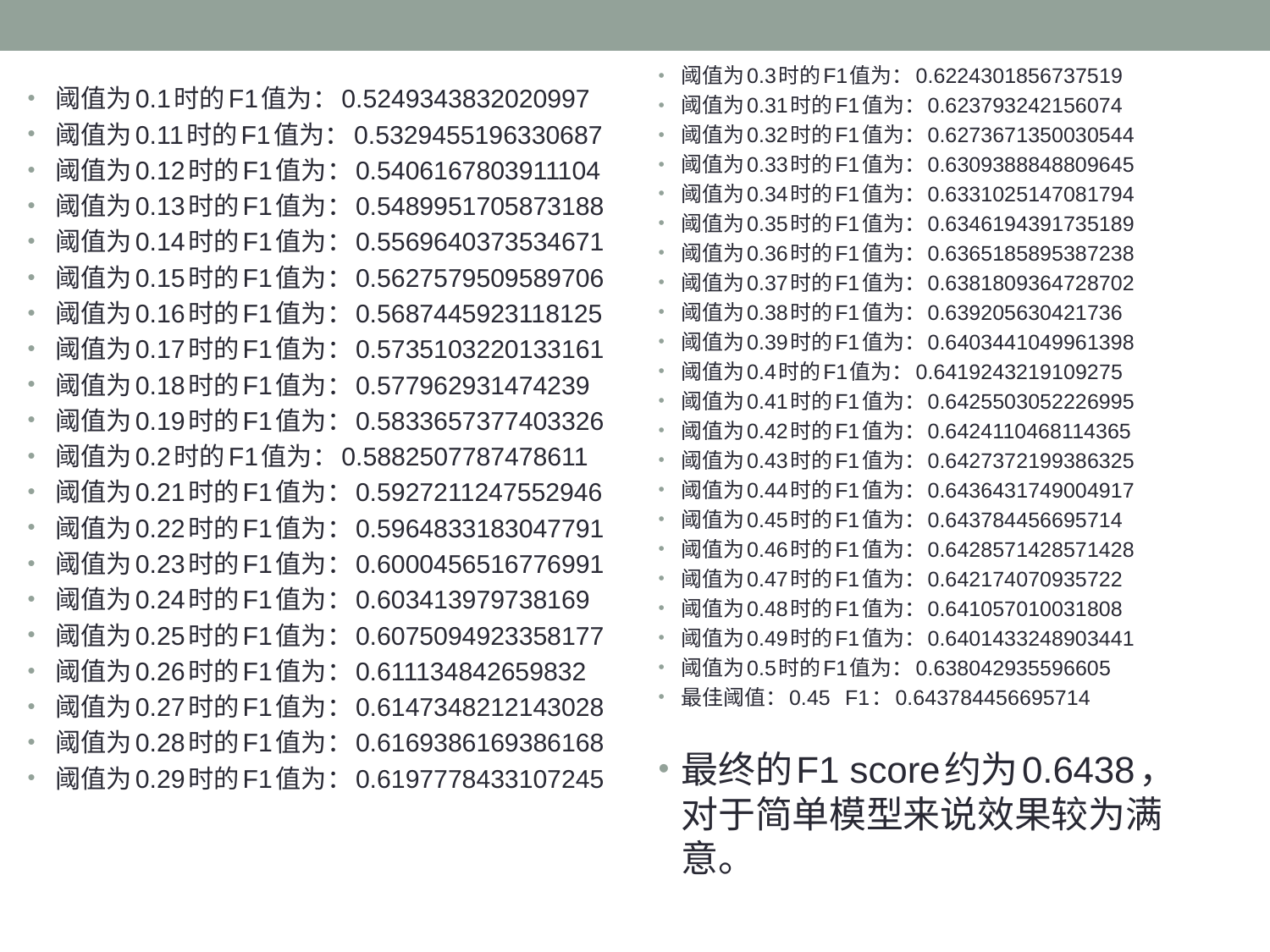

阈值为0.3时的F1值为：0.6224301856737519
阈值为0.31时的F1值为：0.623793242156074
阈值为0.32时的F1值为：0.6273671350030544
阈值为0.33时的F1值为：0.6309388848809645
阈值为0.34时的F1值为：0.6331025147081794
阈值为0.35时的F1值为：0.6346194391735189
阈值为0.36时的F1值为：0.6365185895387238
阈值为0.37时的F1值为：0.6381809364728702
阈值为0.38时的F1值为：0.639205630421736
阈值为0.39时的F1值为：0.6403441049961398
阈值为0.4时的F1值为：0.6419243219109275
阈值为0.41时的F1值为：0.6425503052226995
阈值为0.42时的F1值为：0.6424110468114365
阈值为0.43时的F1值为：0.6427372199386325
阈值为0.44时的F1值为：0.6436431749004917
阈值为0.45时的F1值为：0.643784456695714
阈值为0.46时的F1值为：0.6428571428571428
阈值为0.47时的F1值为：0.642174070935722
阈值为0.48时的F1值为：0.641057010031808
阈值为0.49时的F1值为：0.6401433248903441
阈值为0.5时的F1值为：0.638042935596605
最佳阈值：0.45	F1：0.643784456695714

最终的F1 score约为0.6438，对于简单模型来说效果较为满意。

阈值为0.1时的F1值为：0.5249343832020997
阈值为0.11时的F1值为：0.5329455196330687
阈值为0.12时的F1值为：0.5406167803911104
阈值为0.13时的F1值为：0.5489951705873188
阈值为0.14时的F1值为：0.5569640373534671
阈值为0.15时的F1值为：0.5627579509589706
阈值为0.16时的F1值为：0.5687445923118125
阈值为0.17时的F1值为：0.5735103220133161
阈值为0.18时的F1值为：0.577962931474239
阈值为0.19时的F1值为：0.5833657377403326
阈值为0.2时的F1值为：0.5882507787478611
阈值为0.21时的F1值为：0.5927211247552946
阈值为0.22时的F1值为：0.5964833183047791
阈值为0.23时的F1值为：0.6000456516776991
阈值为0.24时的F1值为：0.603413979738169
阈值为0.25时的F1值为：0.6075094923358177
阈值为0.26时的F1值为：0.611134842659832
阈值为0.27时的F1值为：0.6147348212143028
阈值为0.28时的F1值为：0.6169386169386168
阈值为0.29时的F1值为：0.6197778433107245